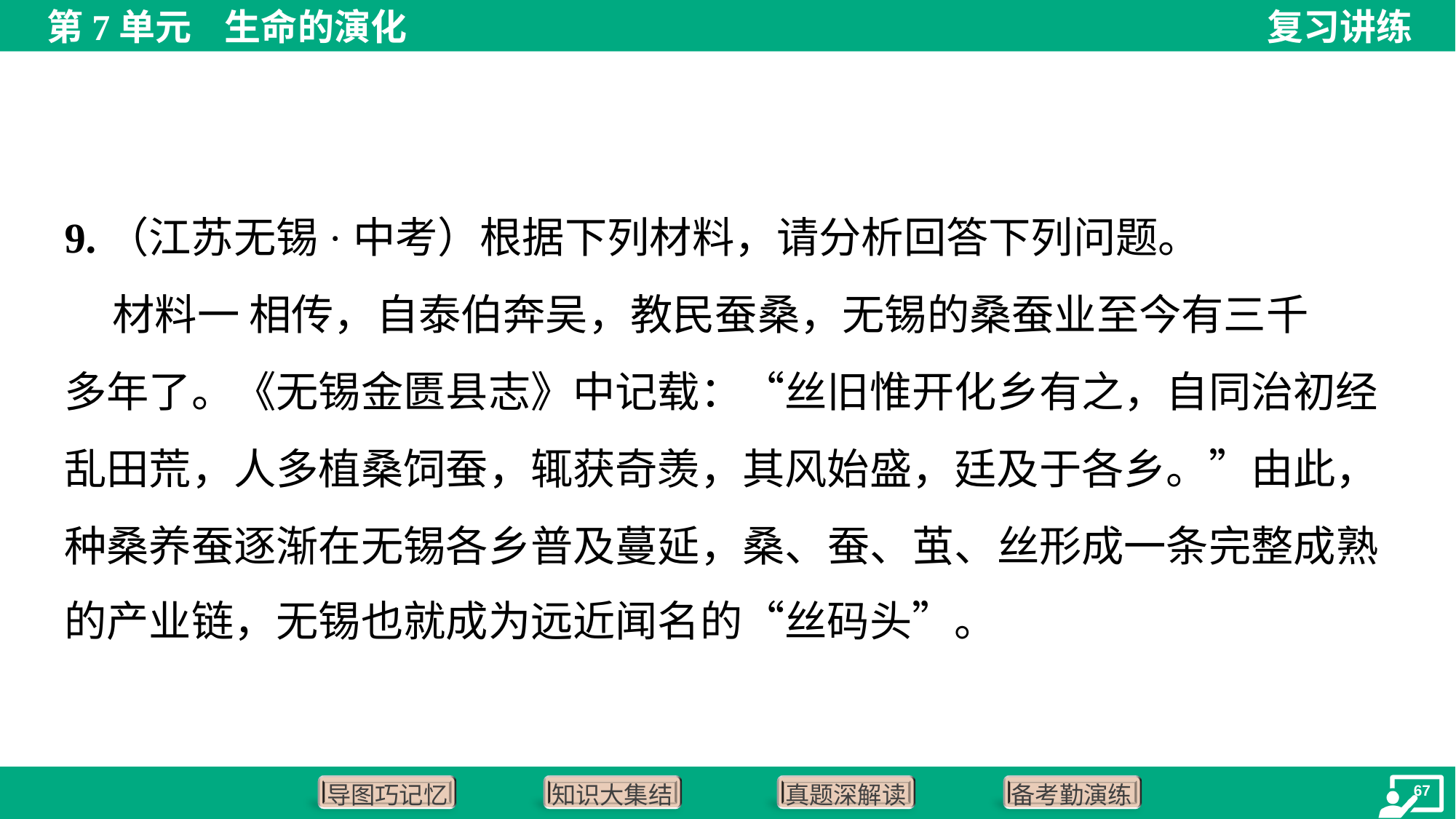

9.（江苏无锡·中考）根据下列材料，请分析回答下列问题。
    材料一 相传，自泰伯奔吴，教民蚕桑，无锡的桑蚕业至今有三千
多年了。《无锡金匮县志》中记载：“丝旧惟开化乡有之，自同治初经
乱田荒，人多植桑饲蚕，辄获奇羡，其风始盛，廷及于各乡。”由此，
种桑养蚕逐渐在无锡各乡普及蔓延，桑、蚕、茧、丝形成一条完整成熟
的产业链，无锡也就成为远近闻名的“丝码头”。